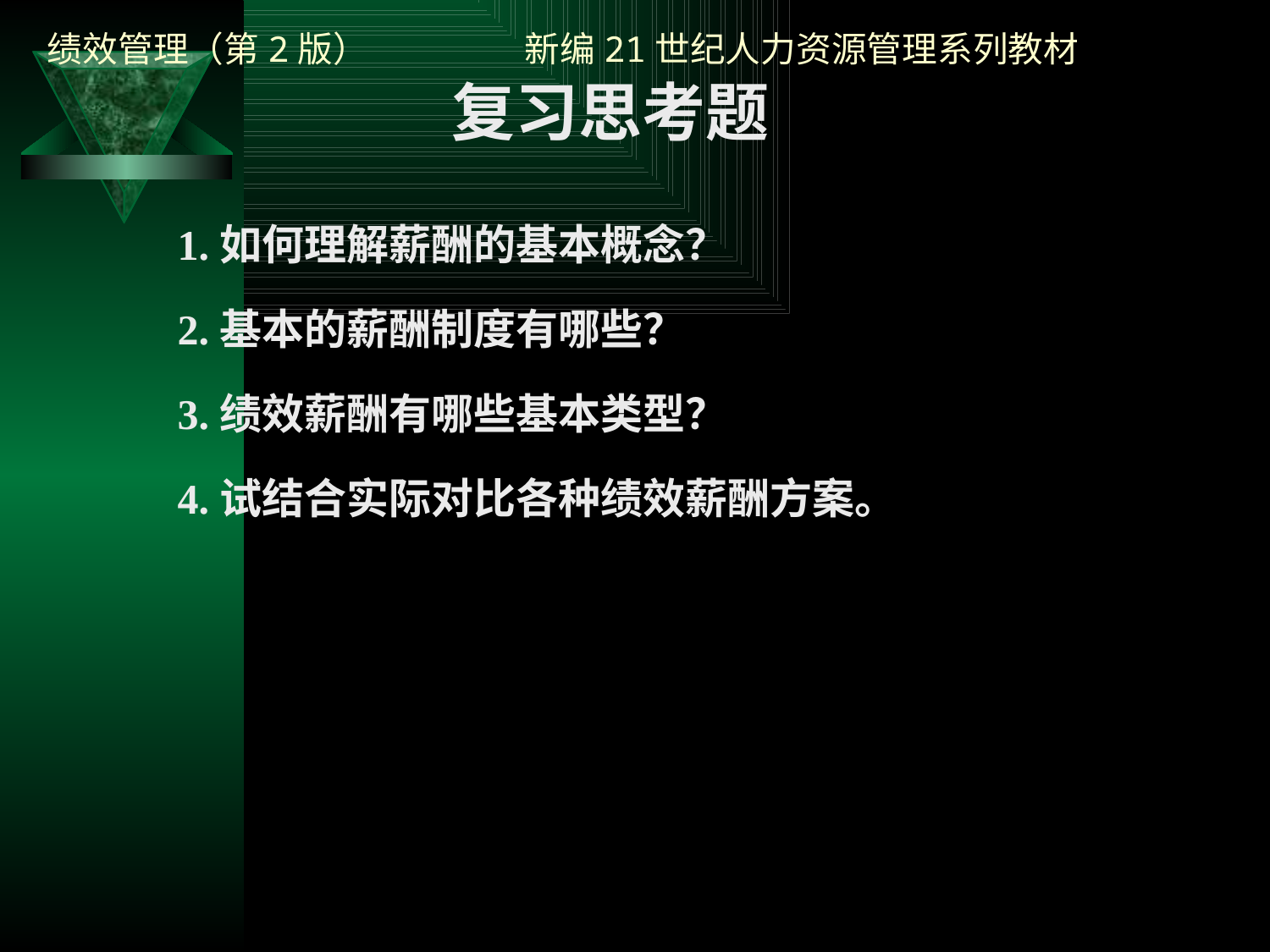

复习思考题
1.如何理解薪酬的基本概念？
2.基本的薪酬制度有哪些？
3.绩效薪酬有哪些基本类型？
4.试结合实际对比各种绩效薪酬方案。